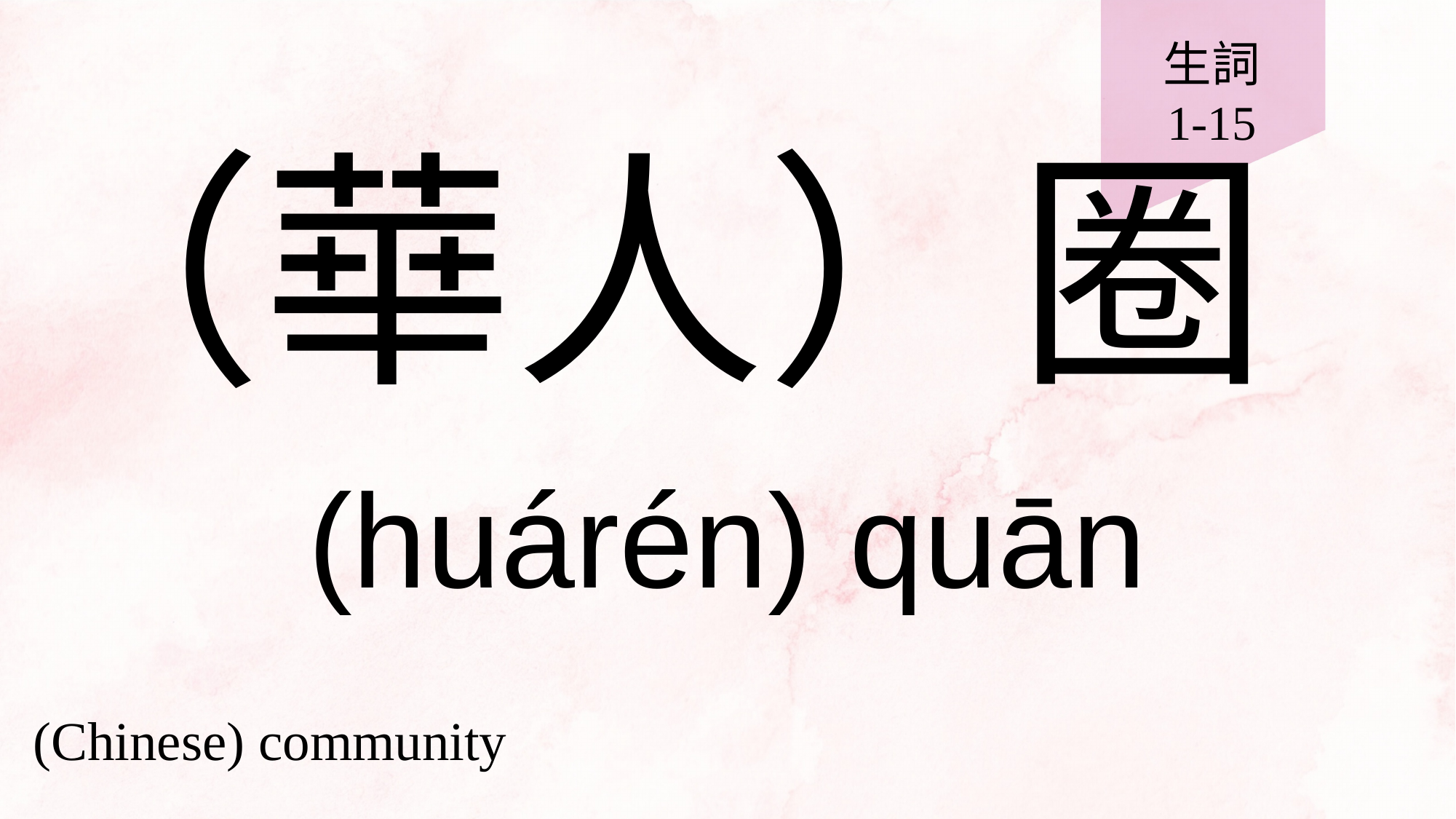

生詞
1-15
# （華人）圈
(huárén) quān
(Chinese) community